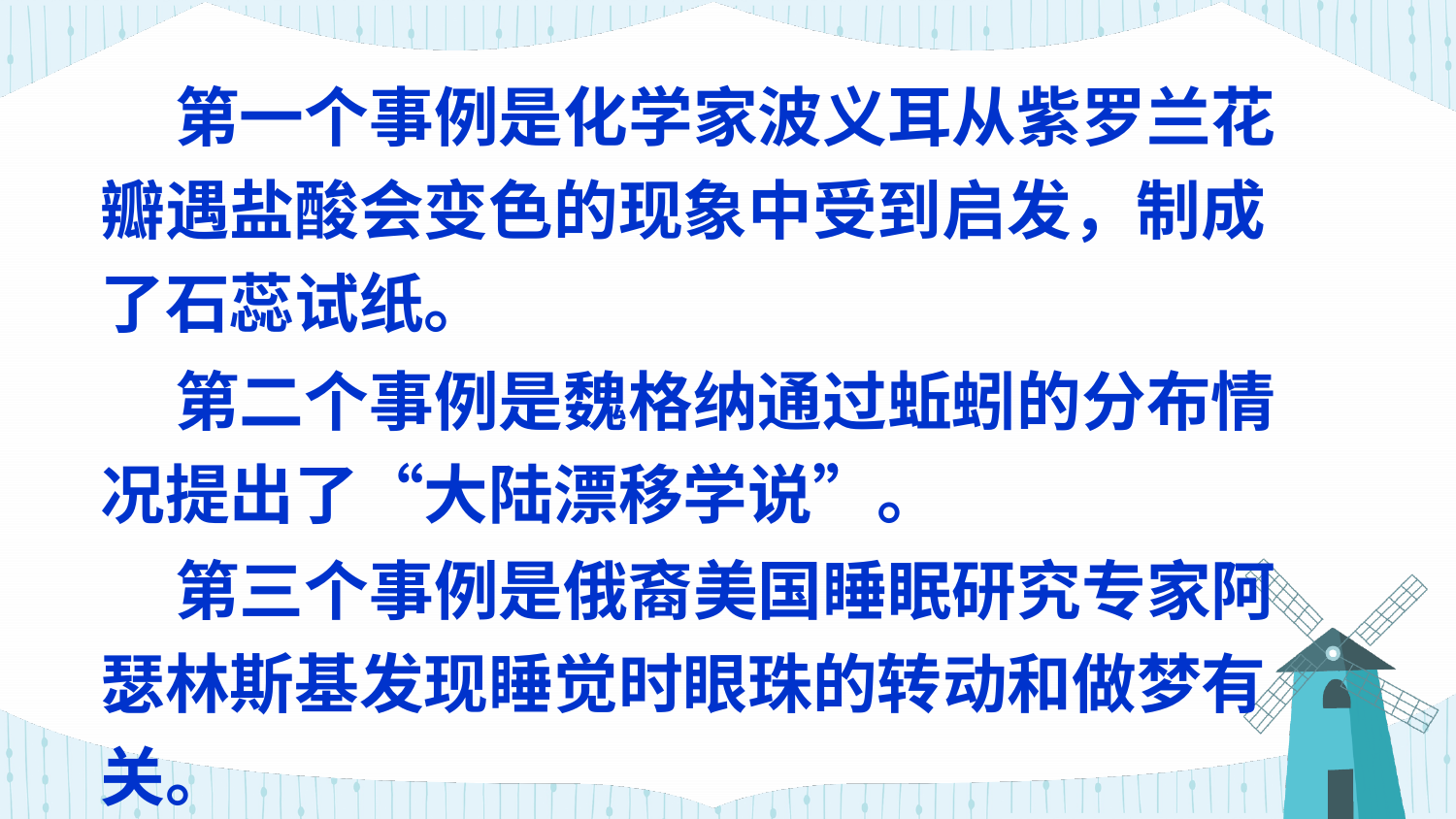

第一个事例是化学家波义耳从紫罗兰花瓣遇盐酸会变色的现象中受到启发，制成了石蕊试纸。
    第二个事例是魏格纳通过蚯蚓的分布情况提出了“大陆漂移学说”。
    第三个事例是俄裔美国睡眠研究专家阿瑟林斯基发现睡觉时眼珠的转动和做梦有关。